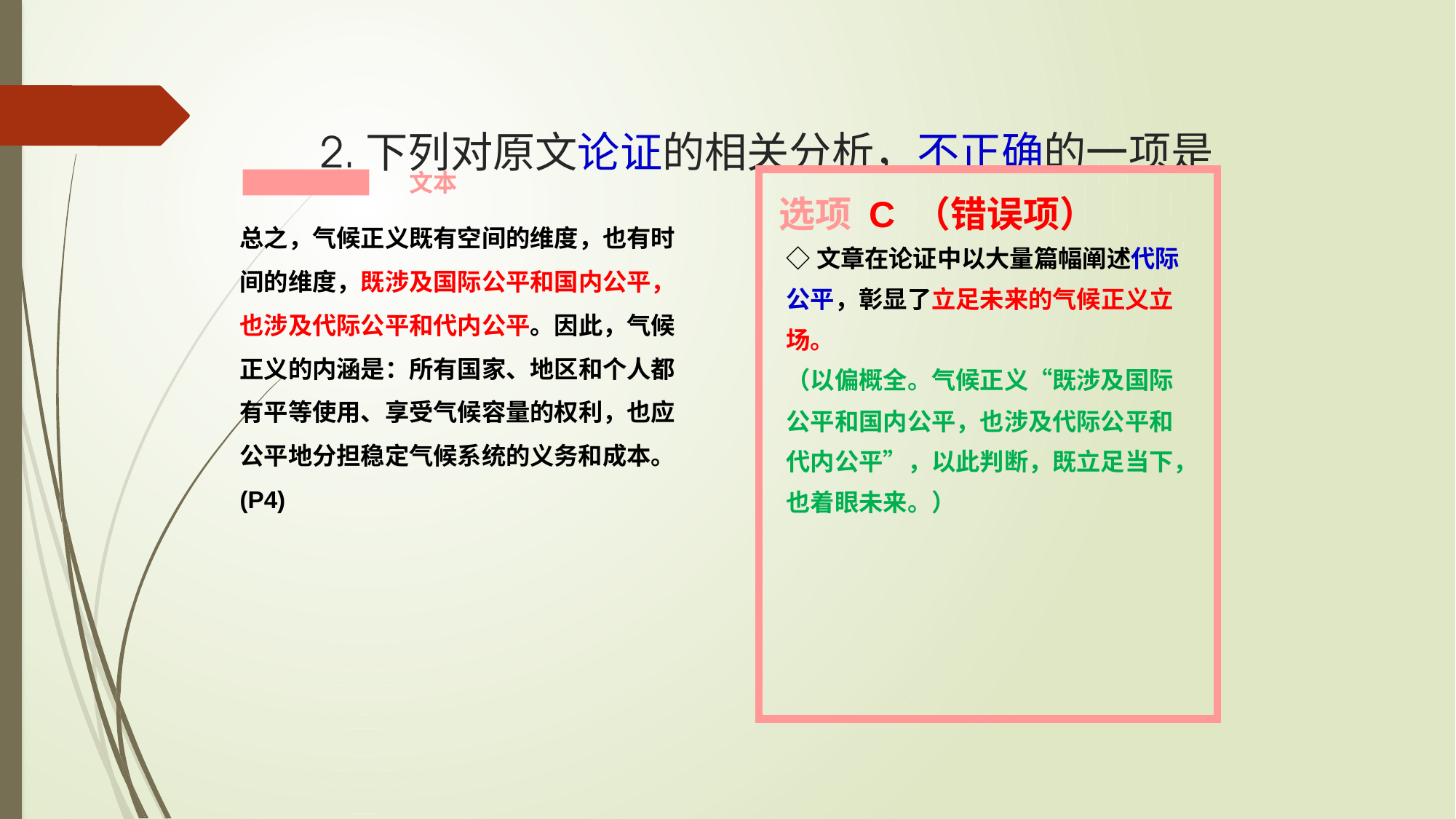

# 2.下列对原文论证的相关分析，不正确的一项是
文本

选项 C （错误项）

总之，气候正义既有空间的维度，也有时间的维度，既涉及国际公平和国内公平，也涉及代际公平和代内公平。因此，气候正义的内涵是：所有国家、地区和个人都有平等使用、享受气候容量的权利，也应公平地分担稳定气候系统的义务和成本。(P4)
◇文章在论证中以大量篇幅阐述代际公平，彰显了立足未来的气候正义立场。
（以偏概全。气候正义“既涉及国际公平和国内公平，也涉及代际公平和代内公平”，以此判断，既立足当下，也着眼未来。）